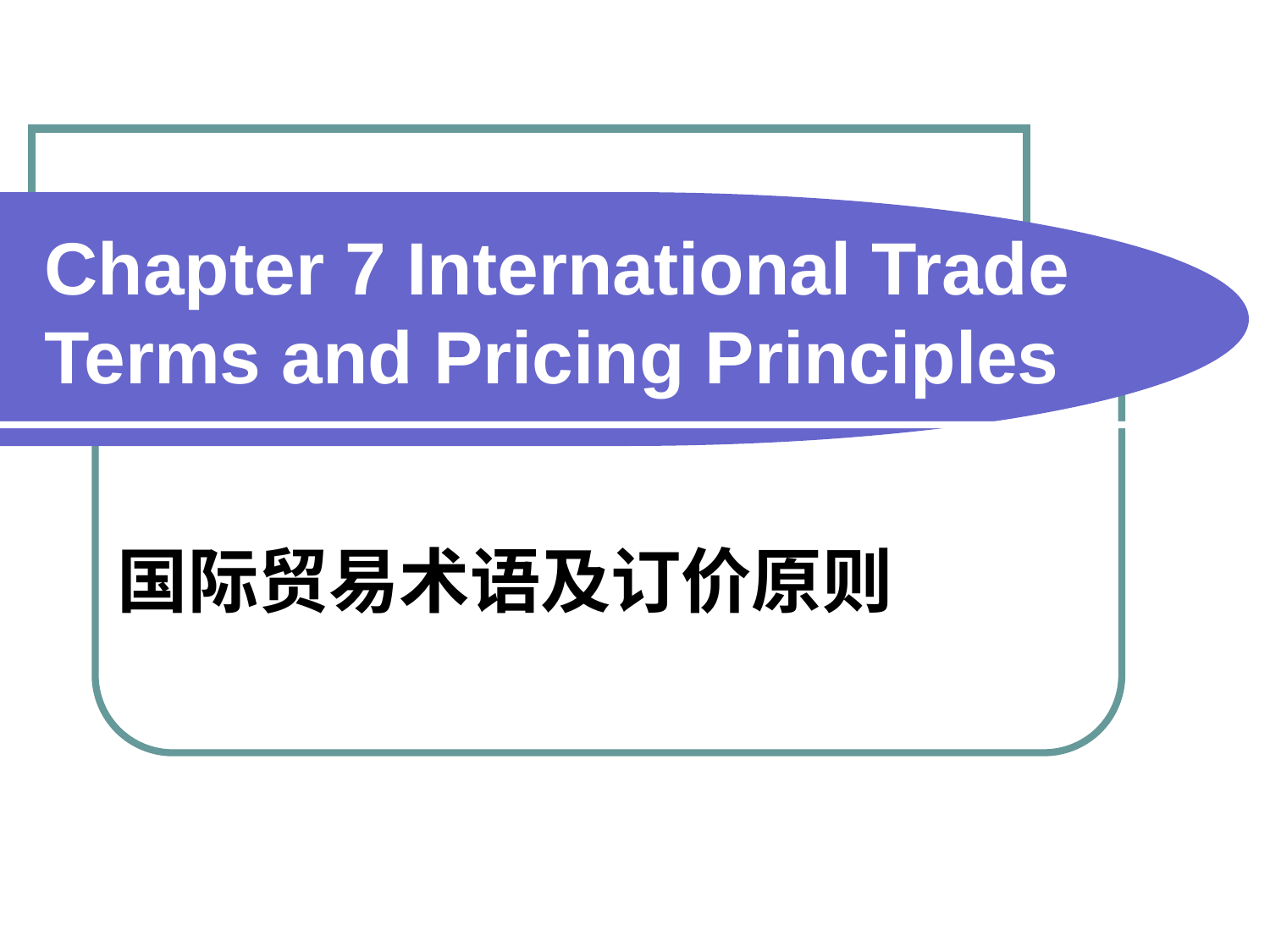

# Chapter 7 International Trade Terms and Pricing Principles
国际贸易术语及订价原则